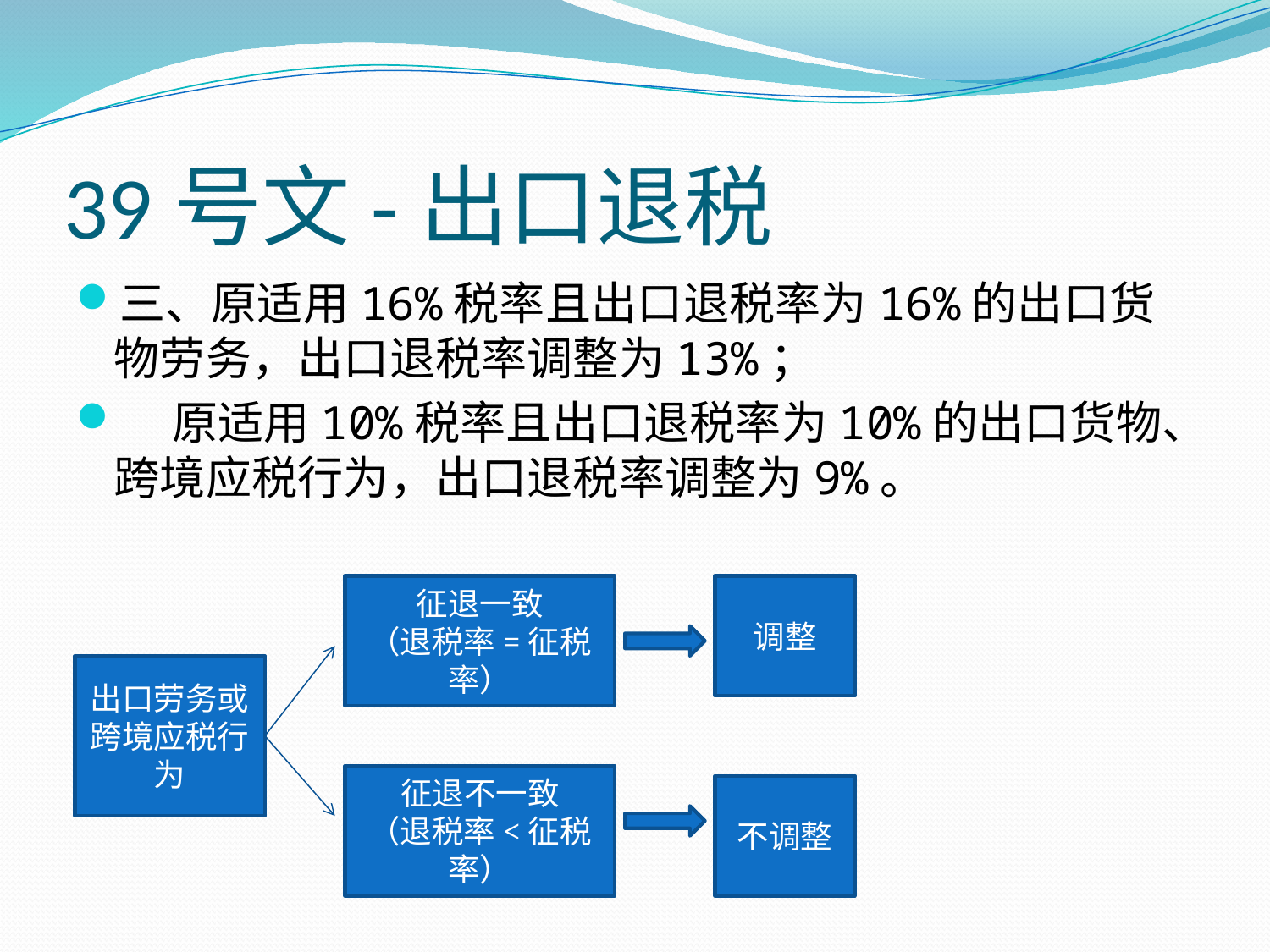

# 39号文-出口退税
三、原适用16%税率且出口退税率为16%的出口货物劳务，出口退税率调整为13%；
    原适用10%税率且出口退税率为10%的出口货物、跨境应税行为，出口退税率调整为9%。
征退一致
（退税率=征税率）
调整

出口劳务或跨境应税行为
征退不一致
（退税率<征税率）
不调整